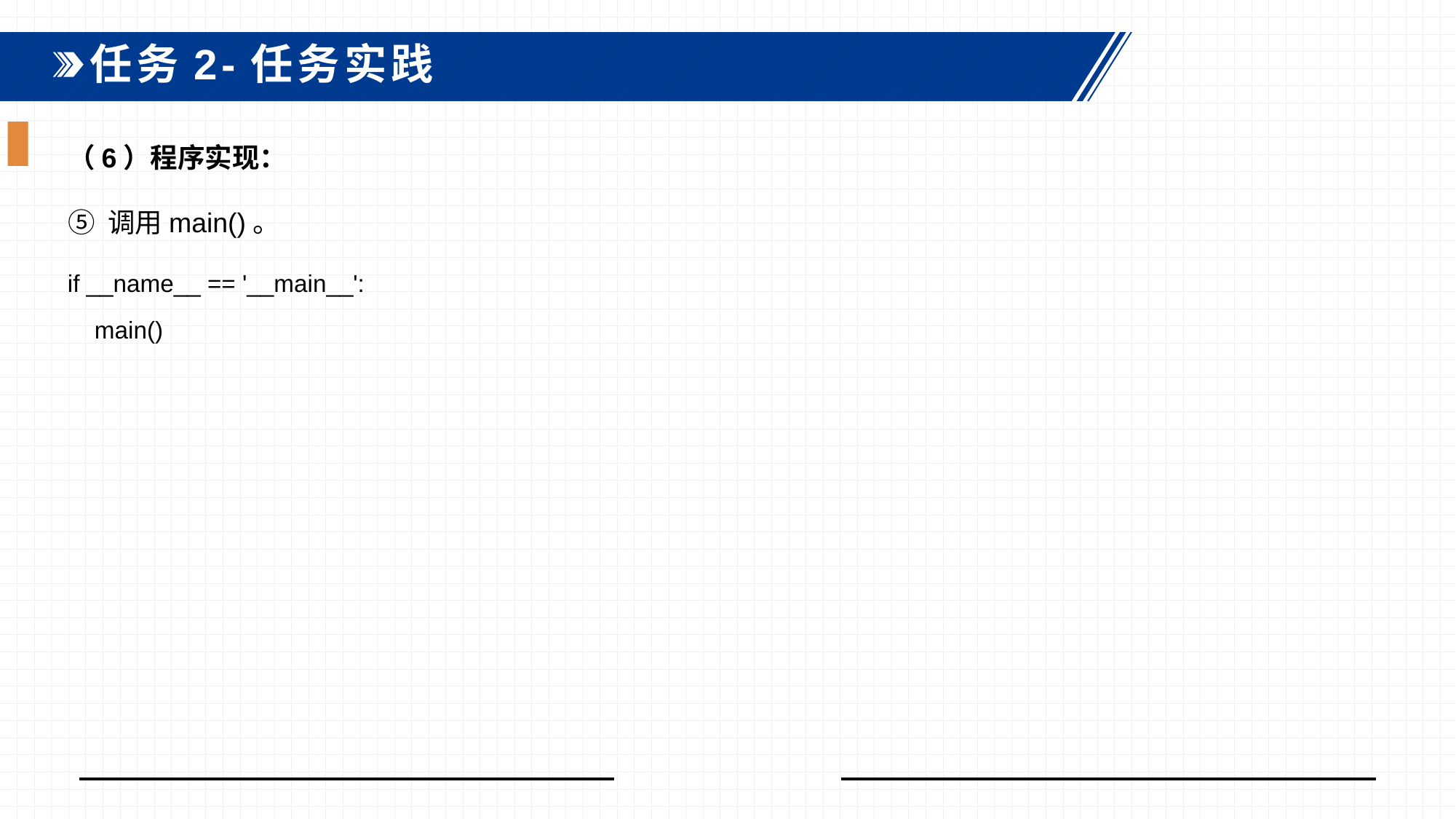

任务2-任务实践
（6）程序实现：
⑤ 调用main()。
if __name__ == '__main__':
    main()